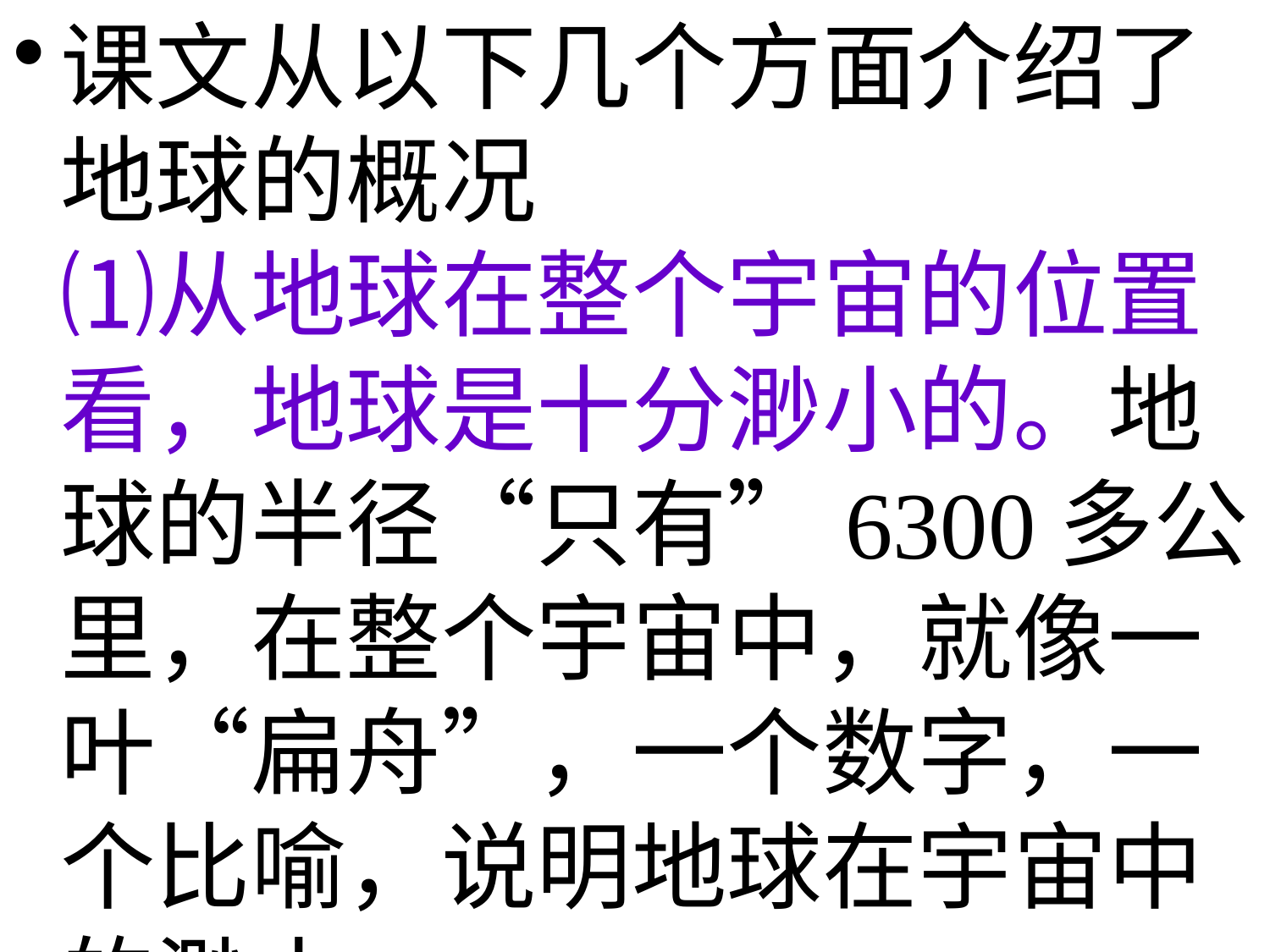

课文从以下几个方面介绍了地球的概况
⑴从地球在整个宇宙的位置看，地球是十分渺小的。地球的半径“只有”6300多公里，在整个宇宙中，就像一叶“扁舟”，一个数字，一个比喻，说明地球在宇宙中的渺小。